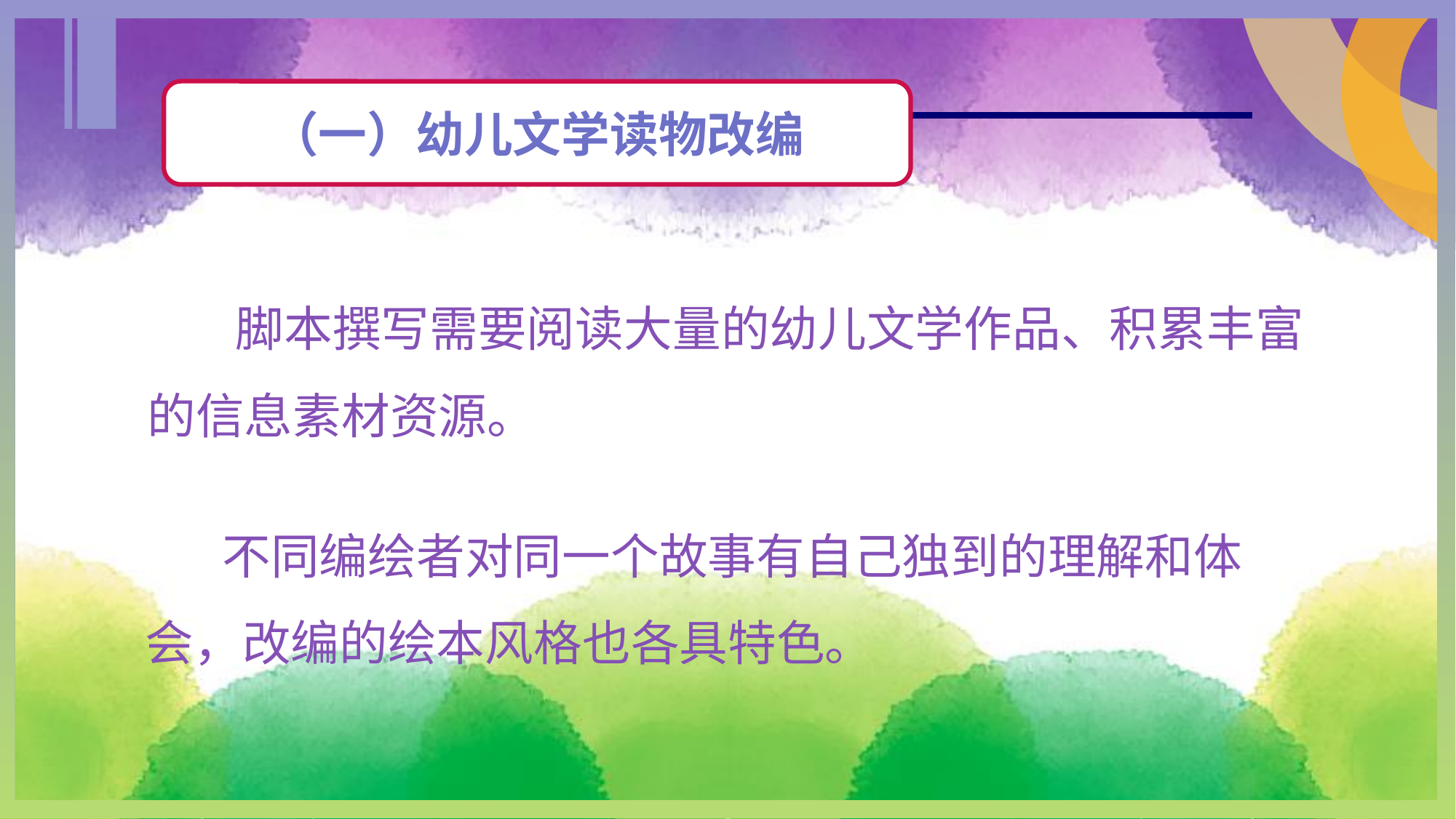

（一）幼儿文学读物改编
       脚本撰写需要阅读大量的幼儿文学作品、积累丰富的信息素材资源。
      不同编绘者对同一个故事有自己独到的理解和体会，改编的绘本风格也各具特色。